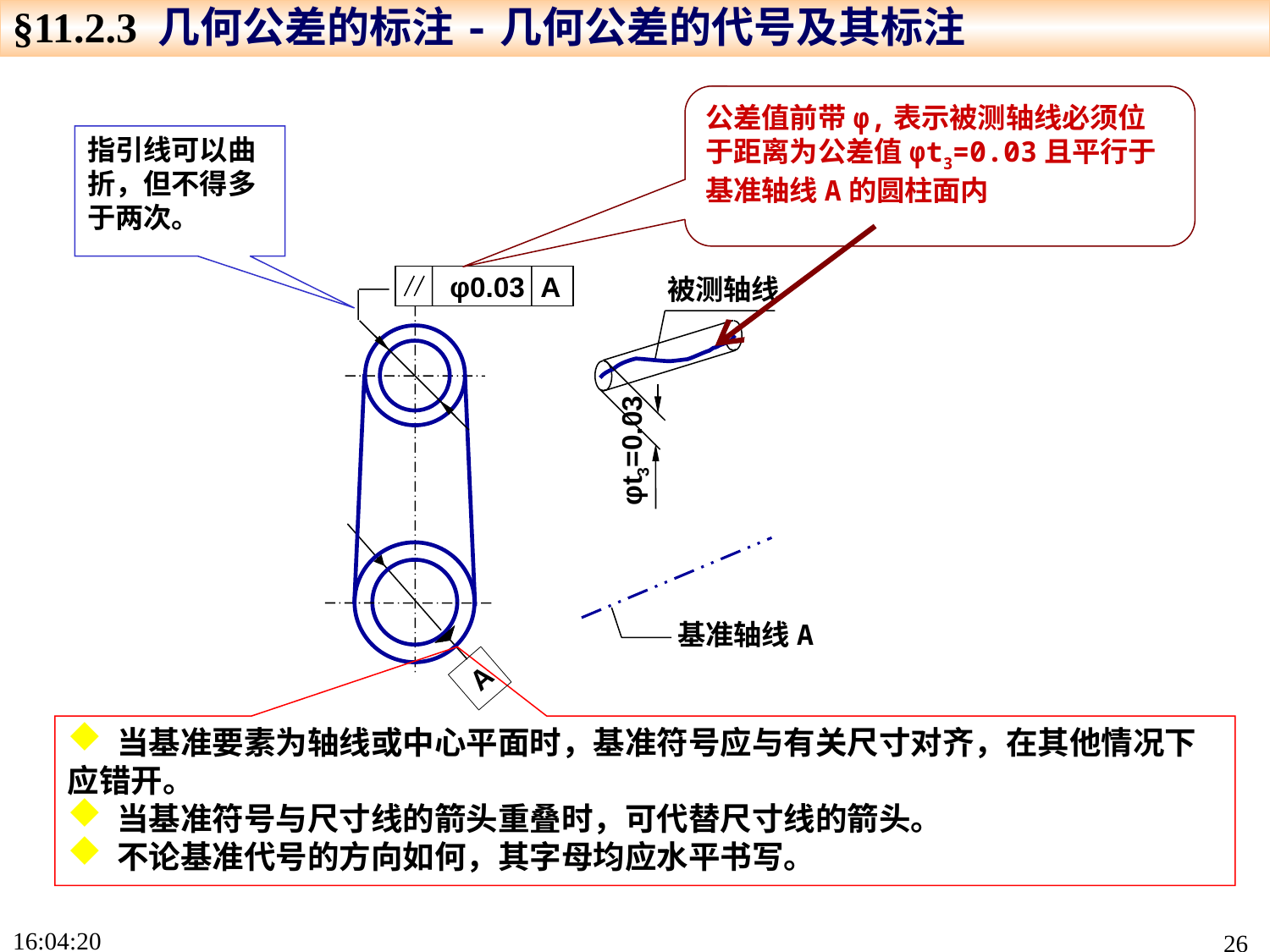

§11.2.3 几何公差的标注-几何公差的代号及其标注
公差值前带φ,表示被测轴线必须位于距离为公差值φt3=0.03且平行于基准轴线A的圆柱面内
指引线可以曲折，但不得多于两次。

φ0.03  A

被测轴线

φt3=0.03

基准轴线A

A

 当基准要素为轴线或中心平面时，基准符号应与有关尺寸对齐，在其他情况下应错开。
 当基准符号与尺寸线的箭头重叠时，可代替尺寸线的箭头。
 不论基准代号的方向如何，其字母均应水平书写。
16:04:20
26